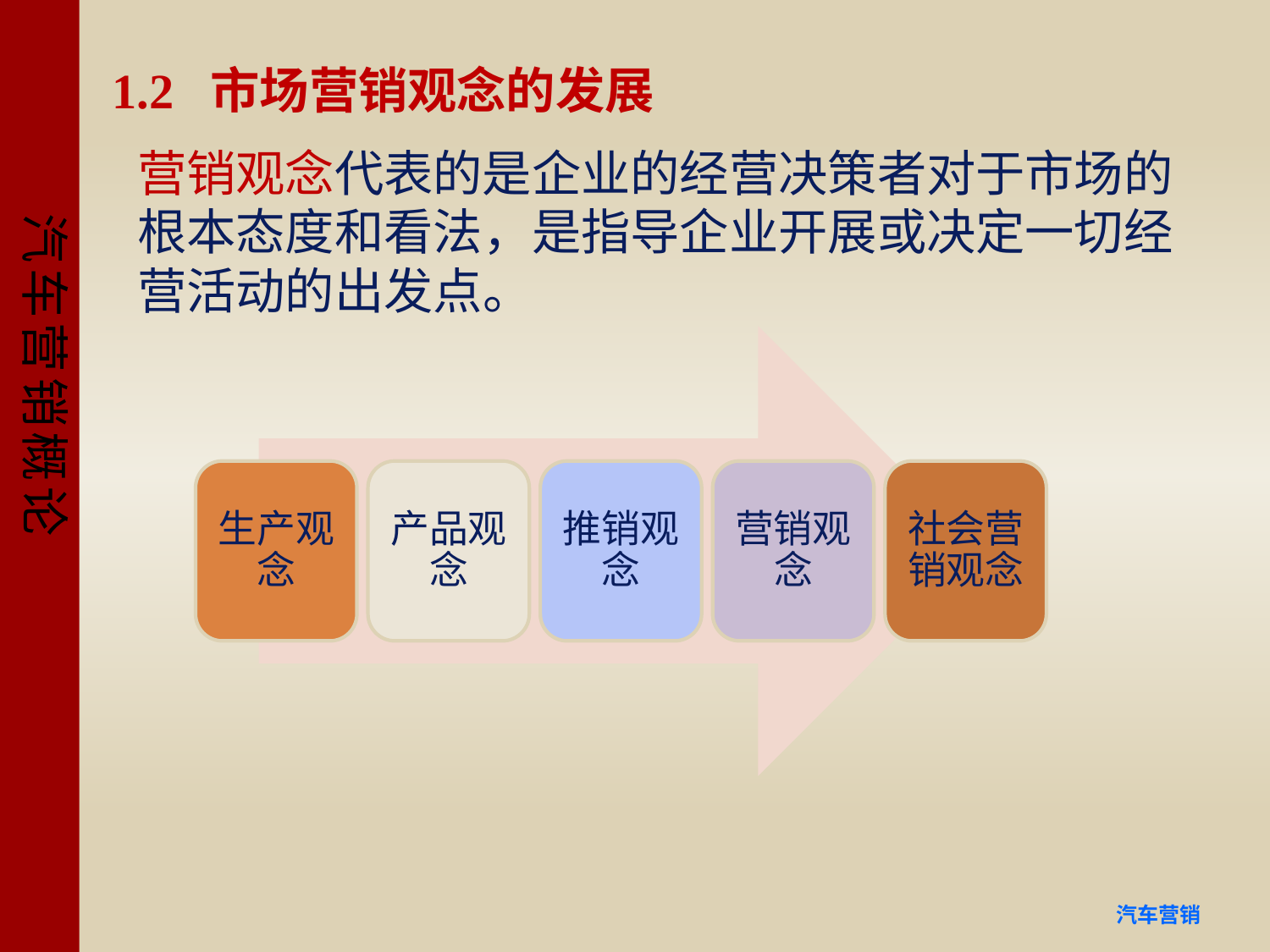

# 1.2  市场营销观念的发展
营销观念代表的是企业的经营决策者对于市场的根本态度和看法，是指导企业开展或决定一切经营活动的出发点。

生产观念
产品观念
推销观念
营销观念
社会营销观念